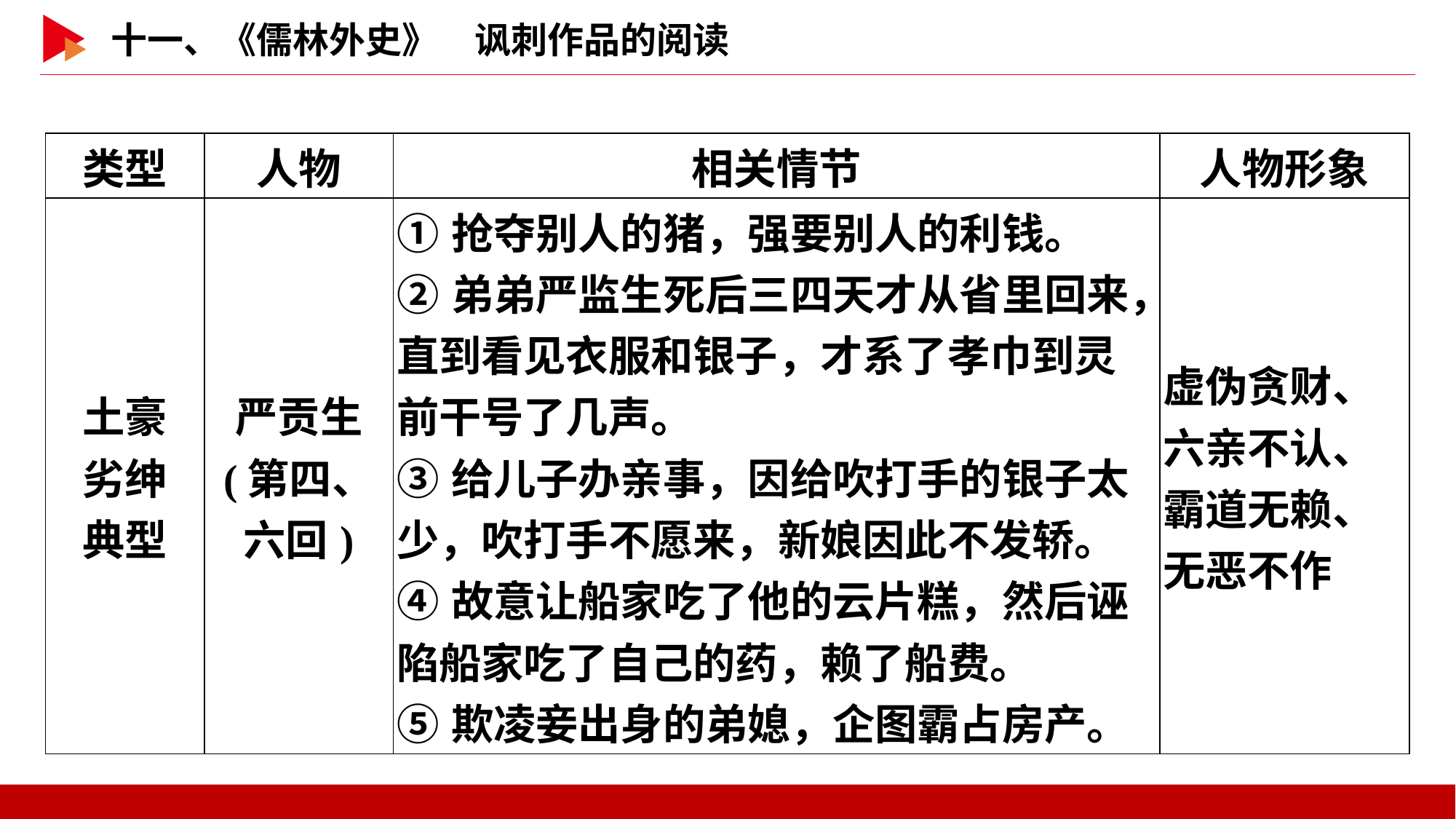

| 类型 | 人物 | 相关情节 | 人物形象 |
| --- | --- | --- | --- |
| 土豪 劣绅 典型 | 严贡生 (第四、 六回) | ①抢夺别人的猪，强要别人的利钱。 ②弟弟严监生死后三四天才从省里回来，直到看见衣服和银子，才系了孝巾到灵前干号了几声。 ③给儿子办亲事，因给吹打手的银子太少，吹打手不愿来，新娘因此不发轿。 ④故意让船家吃了他的云片糕，然后诬陷船家吃了自己的药，赖了船费。 ⑤欺凌妾出身的弟媳，企图霸占房产。 | 虚伪贪财、六亲不认、霸道无赖、无恶不作 |